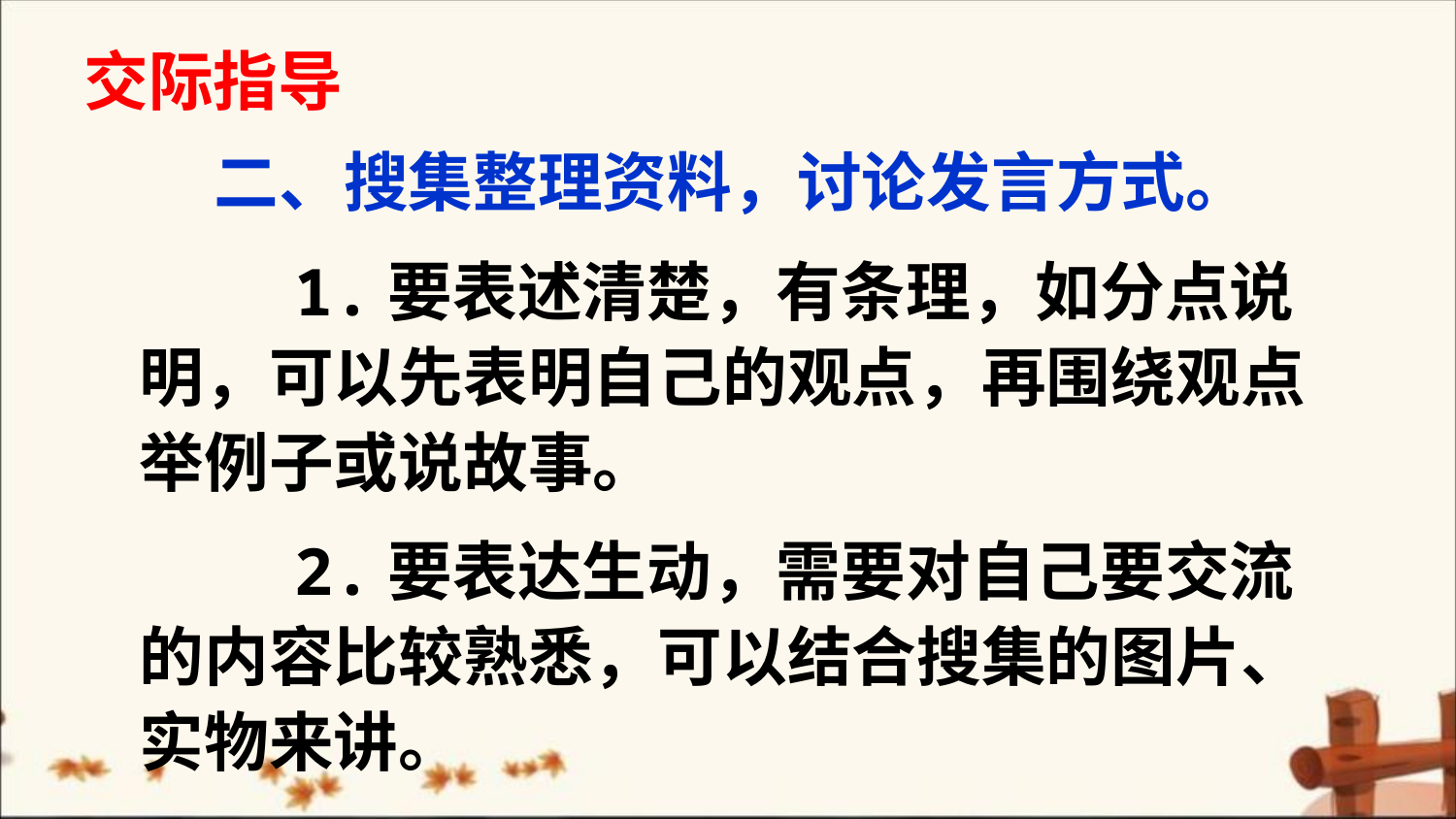

交际指导
    二、搜集整理资料，讨论发言方式。
    1.要表述清楚，有条理，如分点说明，可以先表明自己的观点，再围绕观点举例子或说故事。
    2.要表达生动，需要对自己要交流的内容比较熟悉，可以结合搜集的图片、实物来讲。